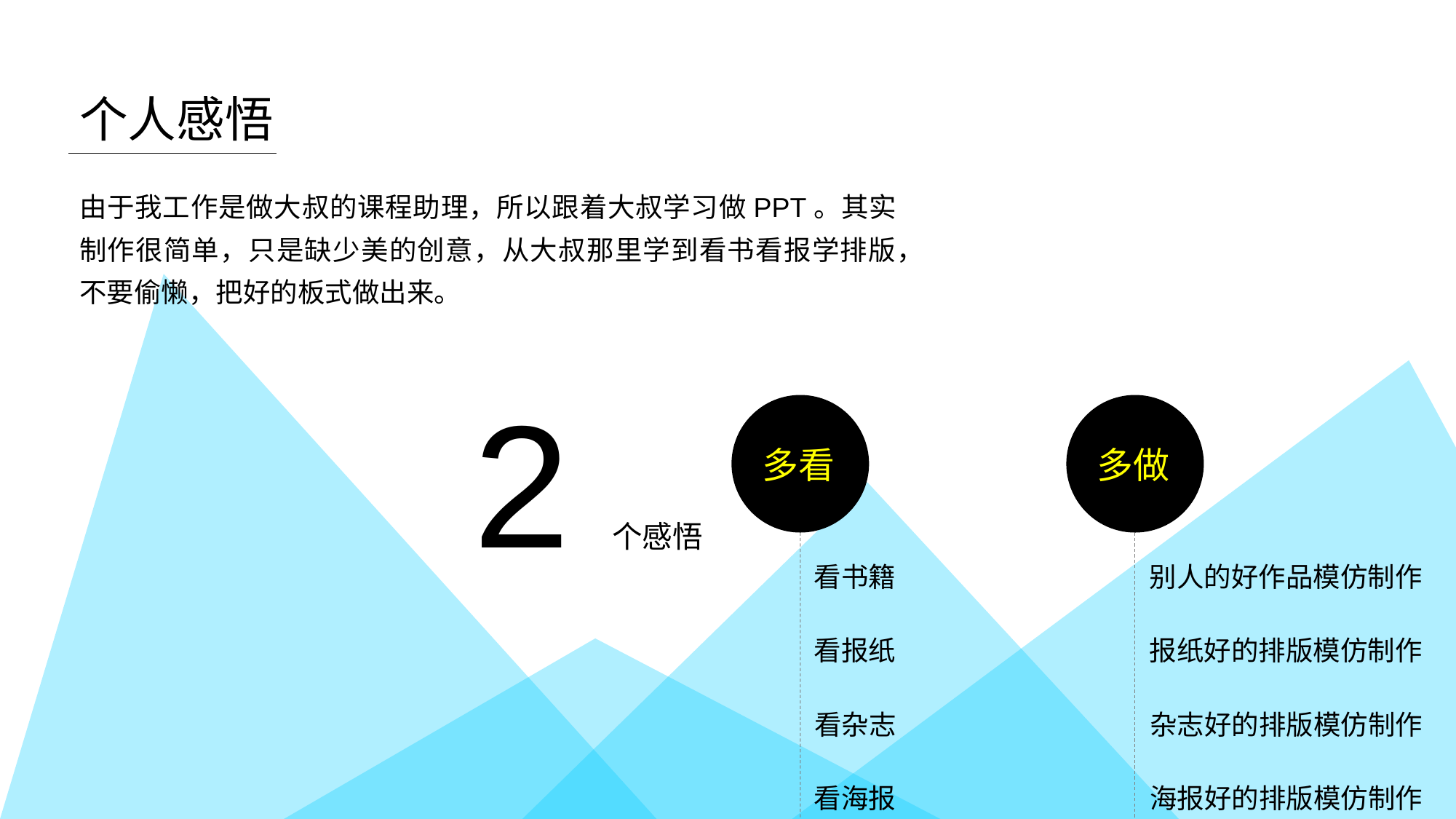

个人感悟
由于我工作是做大叔的课程助理，所以跟着大叔学习做PPT。其实制作很简单，只是缺少美的创意，从大叔那里学到看书看报学排版，不要偷懒，把好的板式做出来。
2个感悟
多看
看书籍
看报纸
看杂志
看海报
多做
别人的好作品模仿制作
报纸好的排版模仿制作
杂志好的排版模仿制作
海报好的排版模仿制作